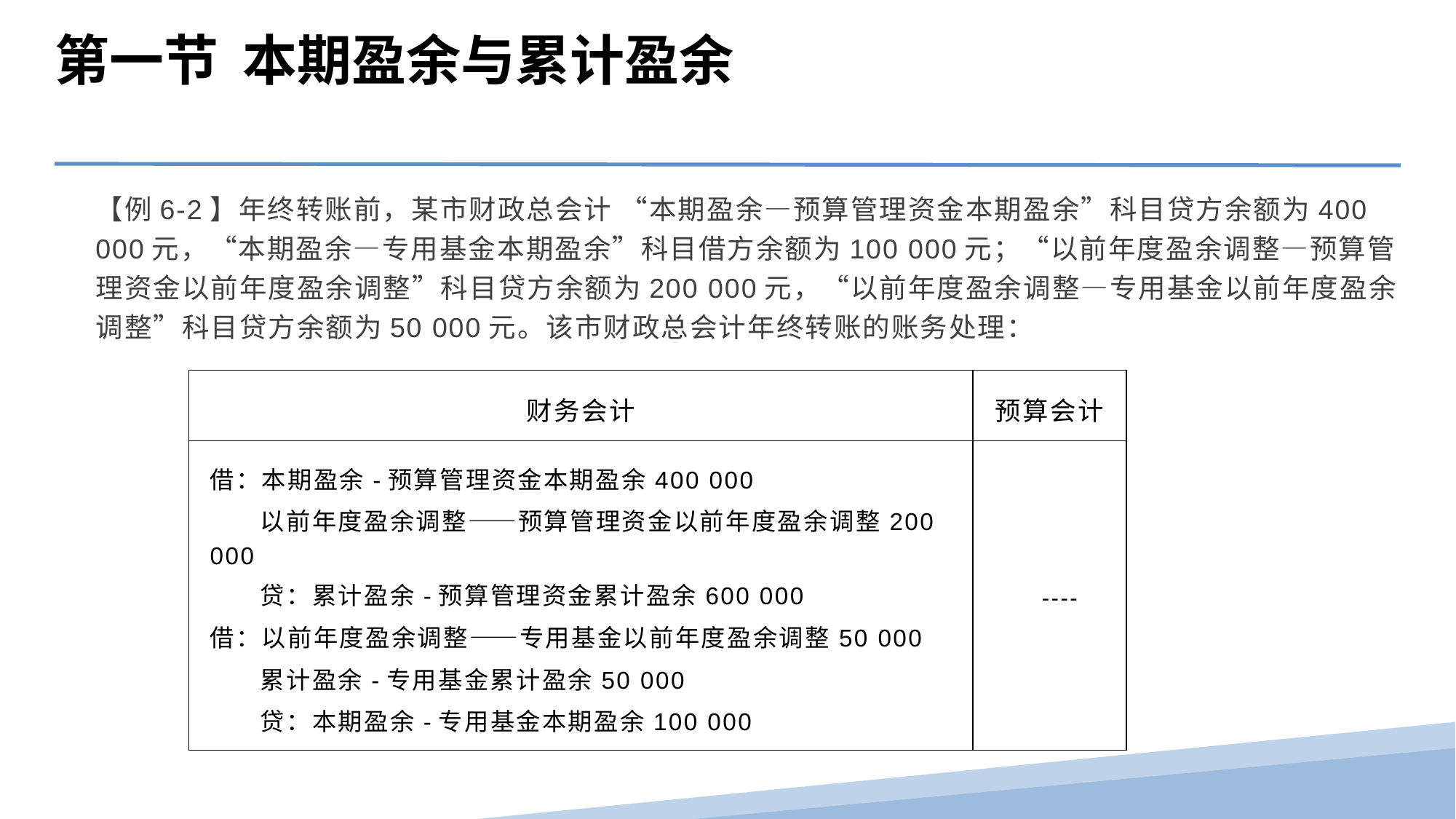

第一节  本期盈余与累计盈余
【例6-2】年终转账前，某市财政总会计 “本期盈余—预算管理资金本期盈余”科目贷方余额为400 000元，“本期盈余—专用基金本期盈余”科目借方余额为100 000元；“以前年度盈余调整—预算管理资金以前年度盈余调整”科目贷方余额为200 000元，“以前年度盈余调整—专用基金以前年度盈余调整”科目贷方余额为50 000元。该市财政总会计年终转账的账务处理：
| 财务会计 | 预算会计 |
| --- | --- |
| 借：本期盈余-预算管理资金本期盈余400 000 以前年度盈余调整——预算管理资金以前年度盈余调整200 000 贷：累计盈余-预算管理资金累计盈余600 000 借：以前年度盈余调整——专用基金以前年度盈余调整50 000 累计盈余-专用基金累计盈余50 000 贷：本期盈余-专用基金本期盈余100 000 | ---- |